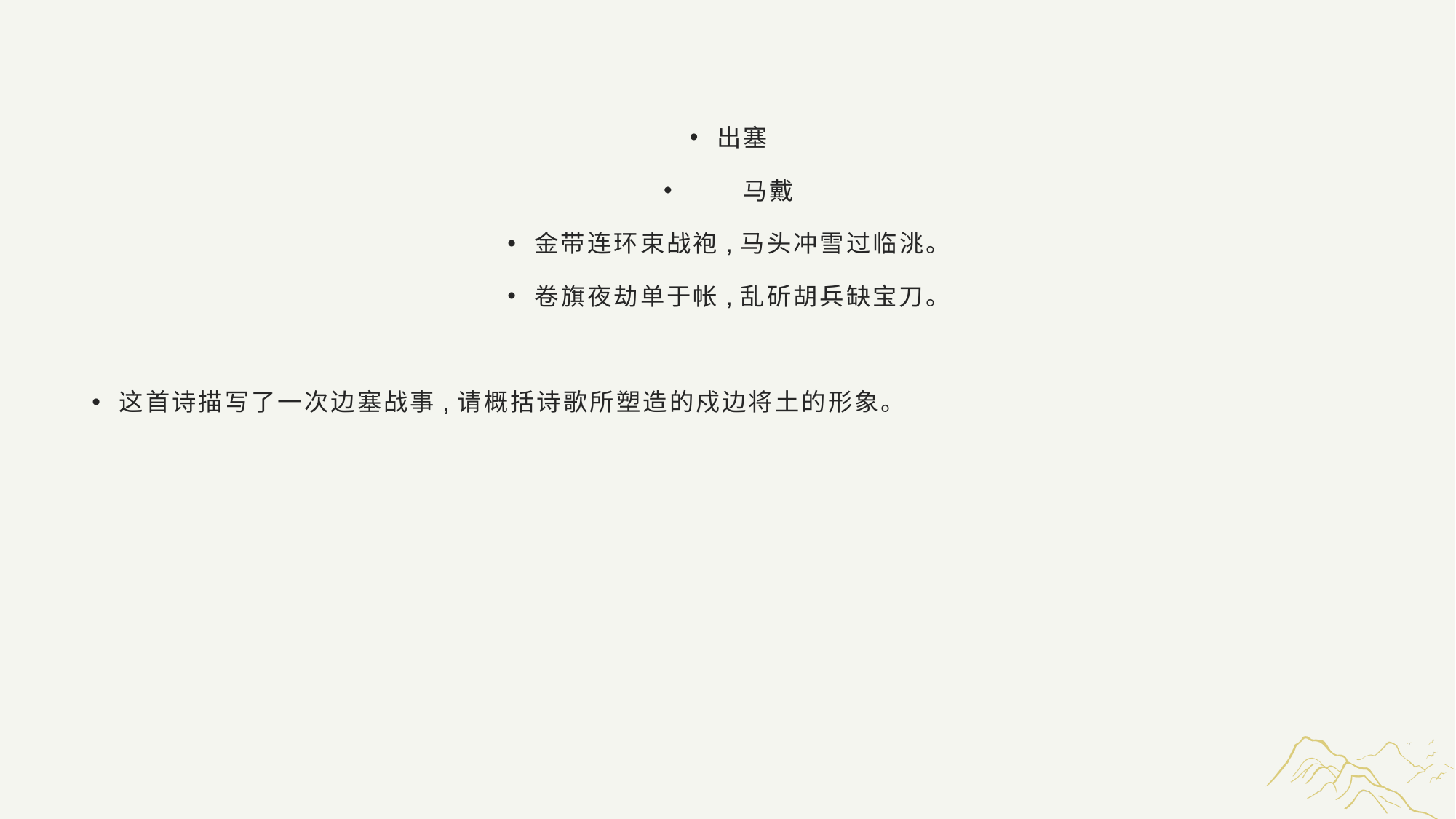

#
出塞
      马戴
金带连环束战袍,马头冲雪过临洮。
卷旗夜劫单于帐,乱斫胡兵缺宝刀。

这首诗描写了一次边塞战事,请概括诗歌所塑造的戍边将土的形象。